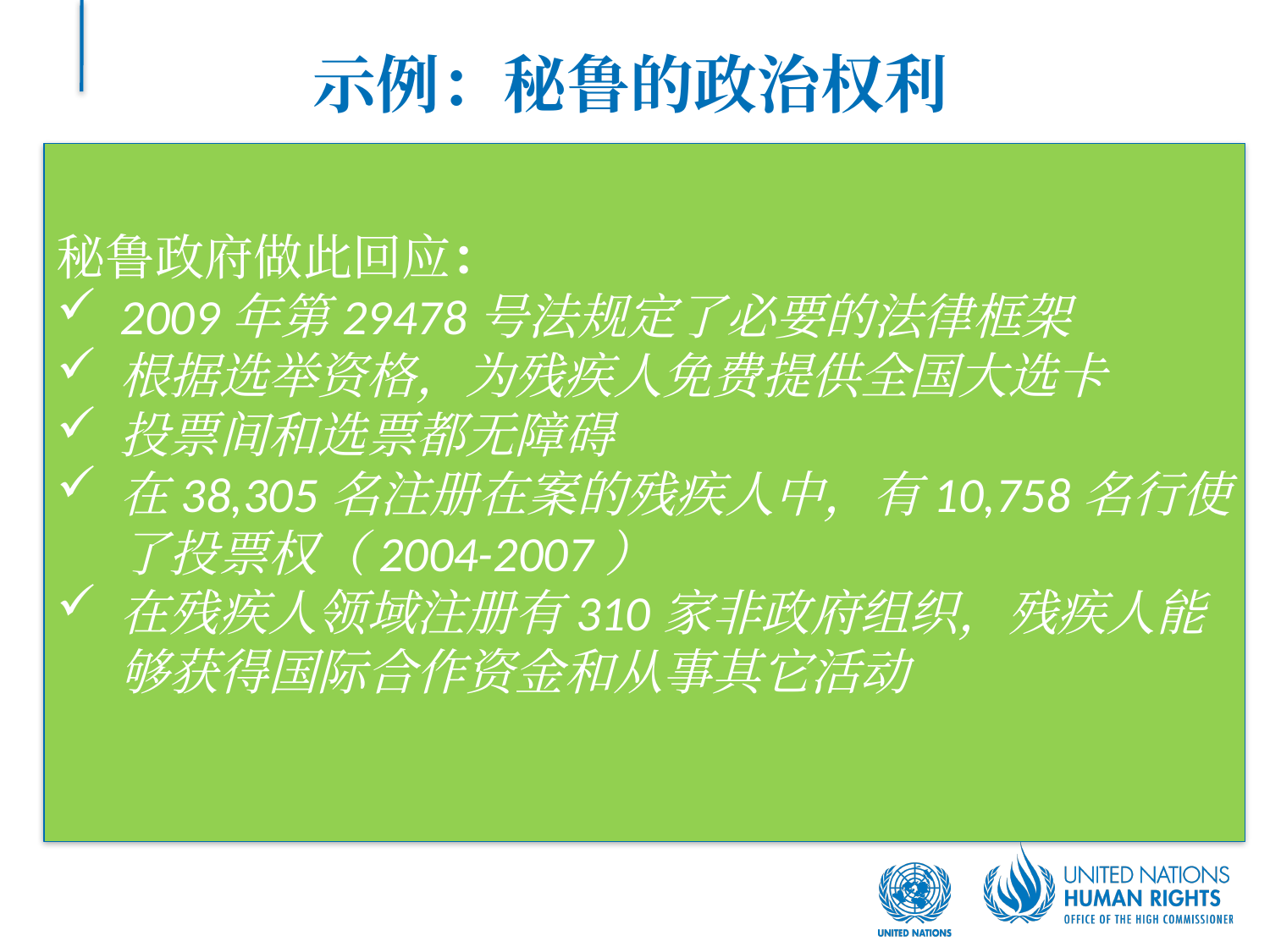

# 示例：秘鲁的政治权利
秘鲁政府做此回应：
2009年第29478号法规定了必要的法律框架
根据选举资格，为残疾人免费提供全国大选卡
投票间和选票都无障碍
在38,305名注册在案的残疾人中，有10,758名行使了投票权（2004-2007）
在残疾人领域注册有310家非政府组织，残疾人能够获得国际合作资金和从事其它活动